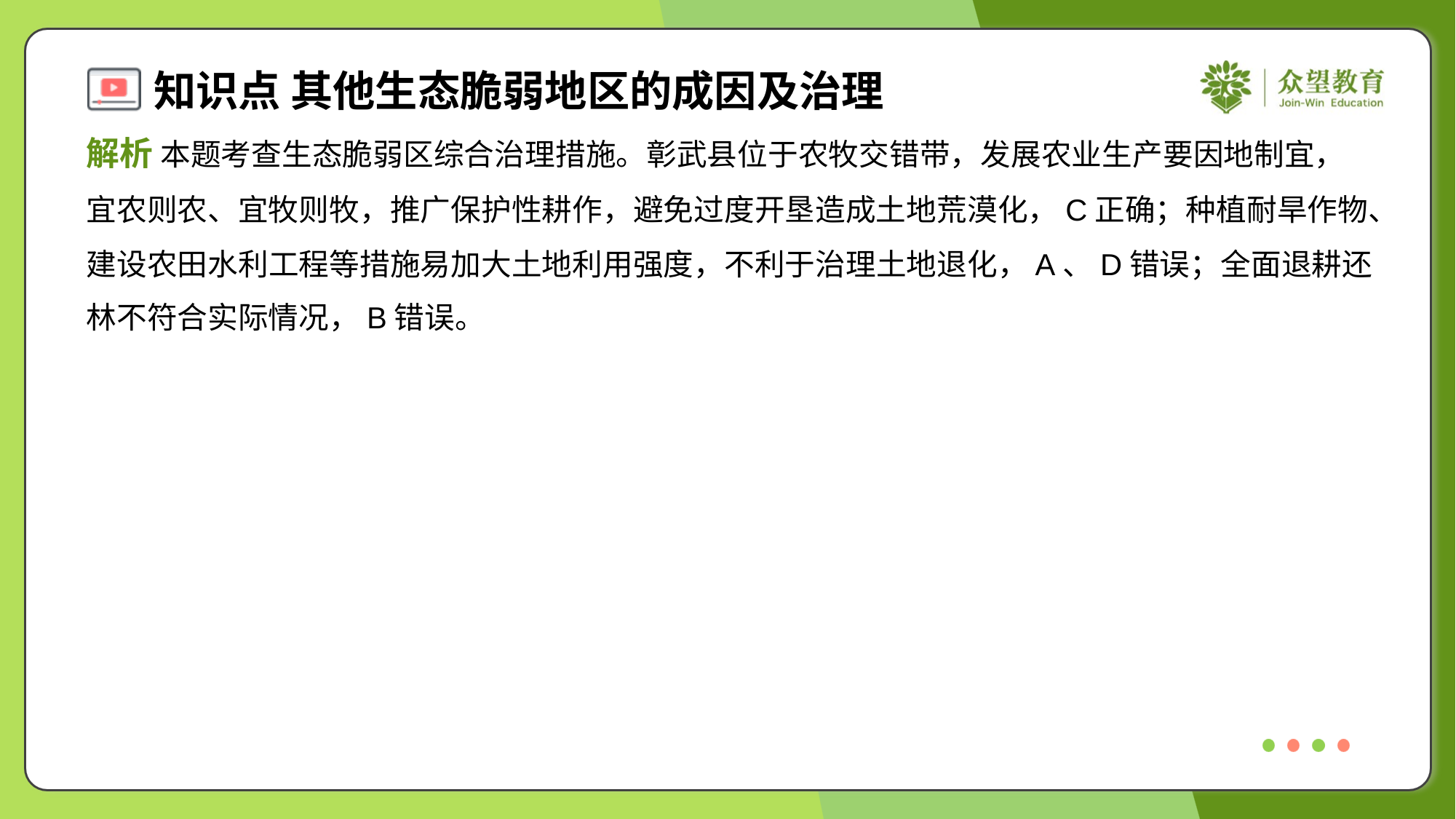

解析 本题考查生态脆弱区综合治理措施。彰武县位于农牧交错带，发展农业生产要因地制宜，
宜农则农、宜牧则牧，推广保护性耕作，避免过度开垦造成土地荒漠化，C正确；种植耐旱作物、
建设农田水利工程等措施易加大土地利用强度，不利于治理土地退化，A、D错误；全面退耕还
林不符合实际情况，B错误。